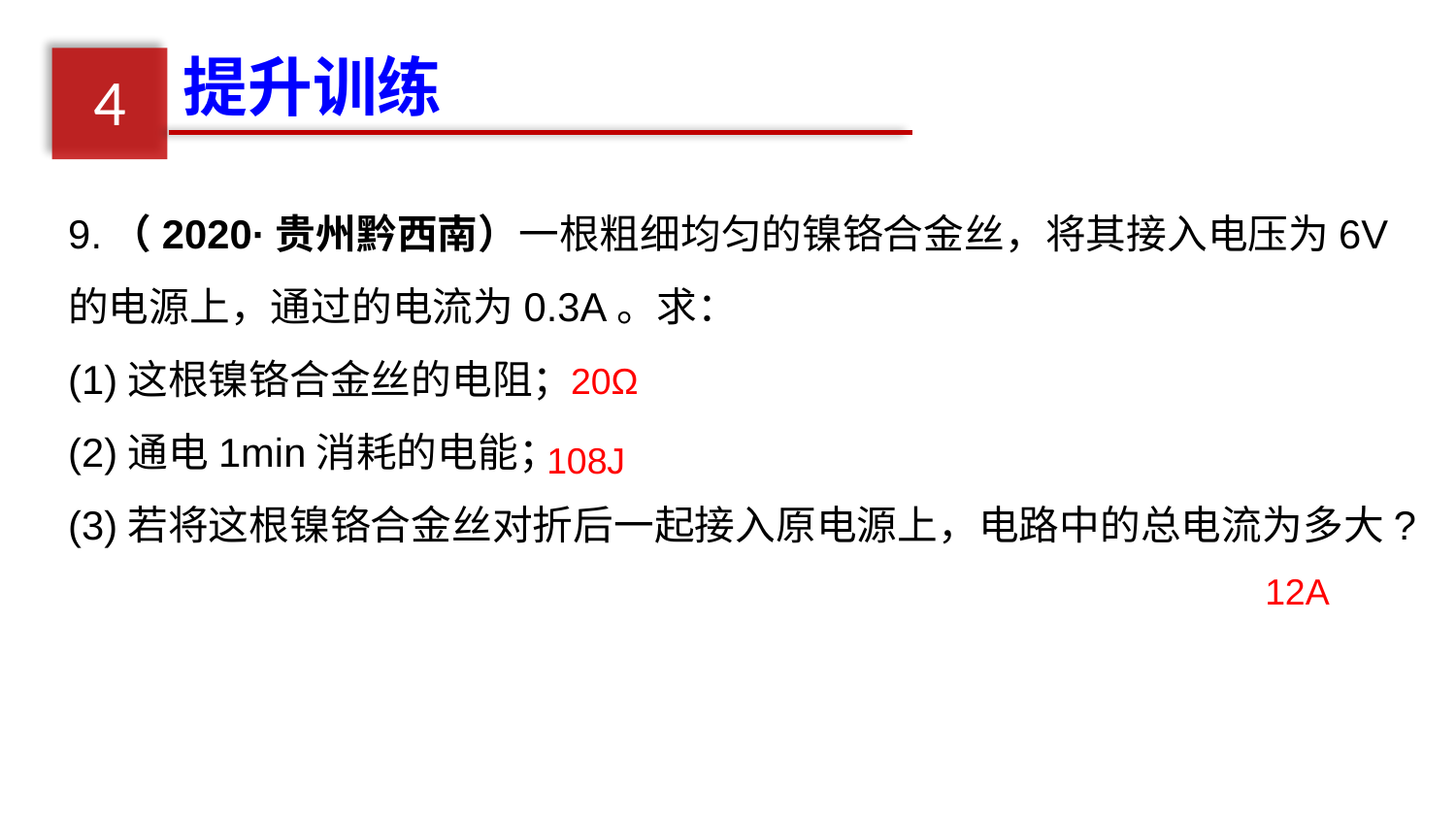

提升训练

4
9.（2020·贵州黔西南）一根粗细均匀的镍铬合金丝，将其接入电压为6V的电源上，通过的电流为0.3A。求：
(1)这根镍铬合金丝的电阻；
(2)通电1min消耗的电能；
(3)若将这根镍铬合金丝对折后一起接入原电源上，电路中的总电流为多大?
20Ω
108J
12A